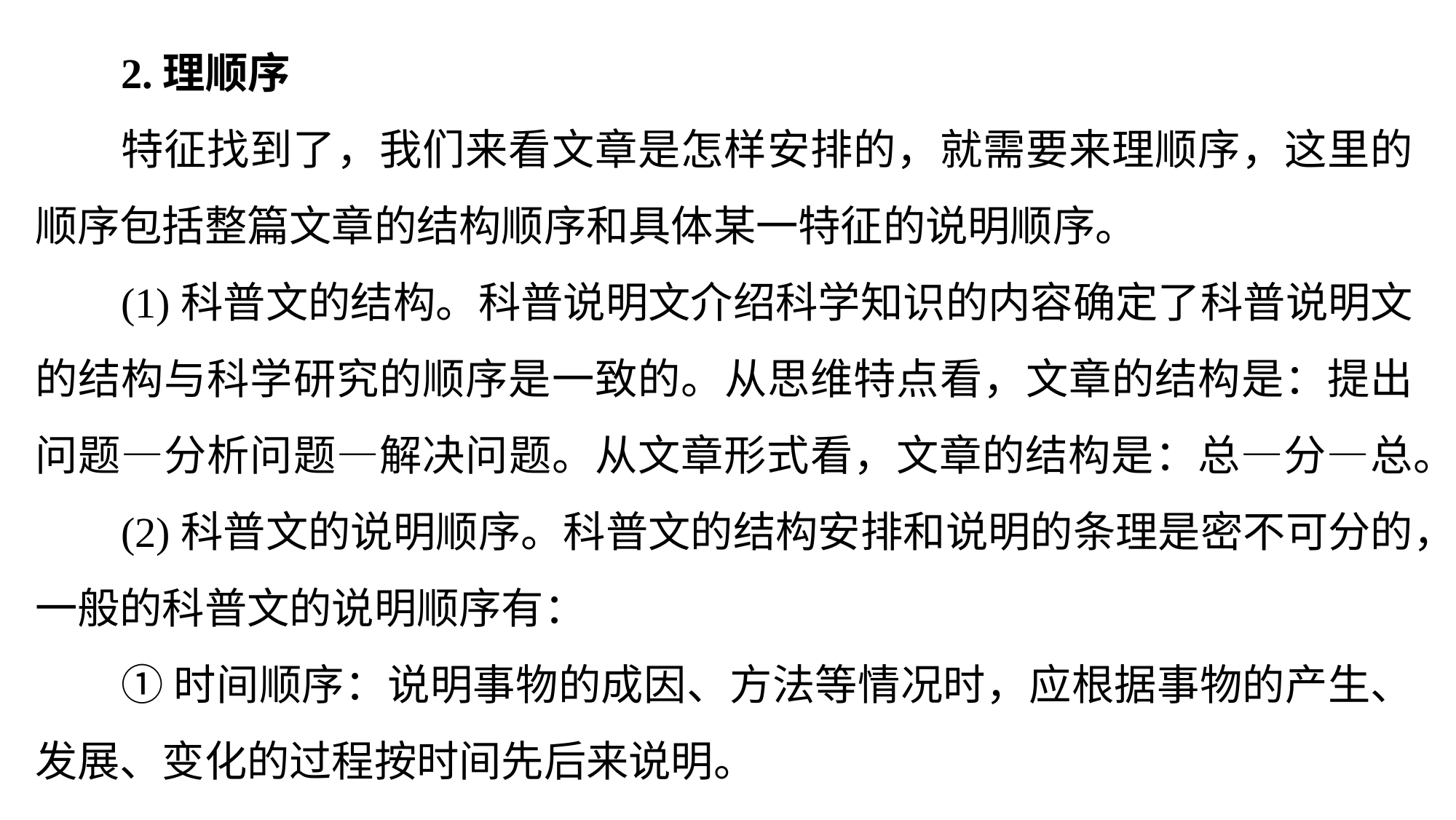

2.理顺序
特征找到了，我们来看文章是怎样安排的，就需要来理顺序，这里的顺序包括整篇文章的结构顺序和具体某一特征的说明顺序。
(1)科普文的结构。科普说明文介绍科学知识的内容确定了科普说明文的结构与科学研究的顺序是一致的。从思维特点看，文章的结构是：提出问题—分析问题—解决问题。从文章形式看，文章的结构是：总—分—总。
(2)科普文的说明顺序。科普文的结构安排和说明的条理是密不可分的，一般的科普文的说明顺序有：
①时间顺序：说明事物的成因、方法等情况时，应根据事物的产生、发展、变化的过程按时间先后来说明。